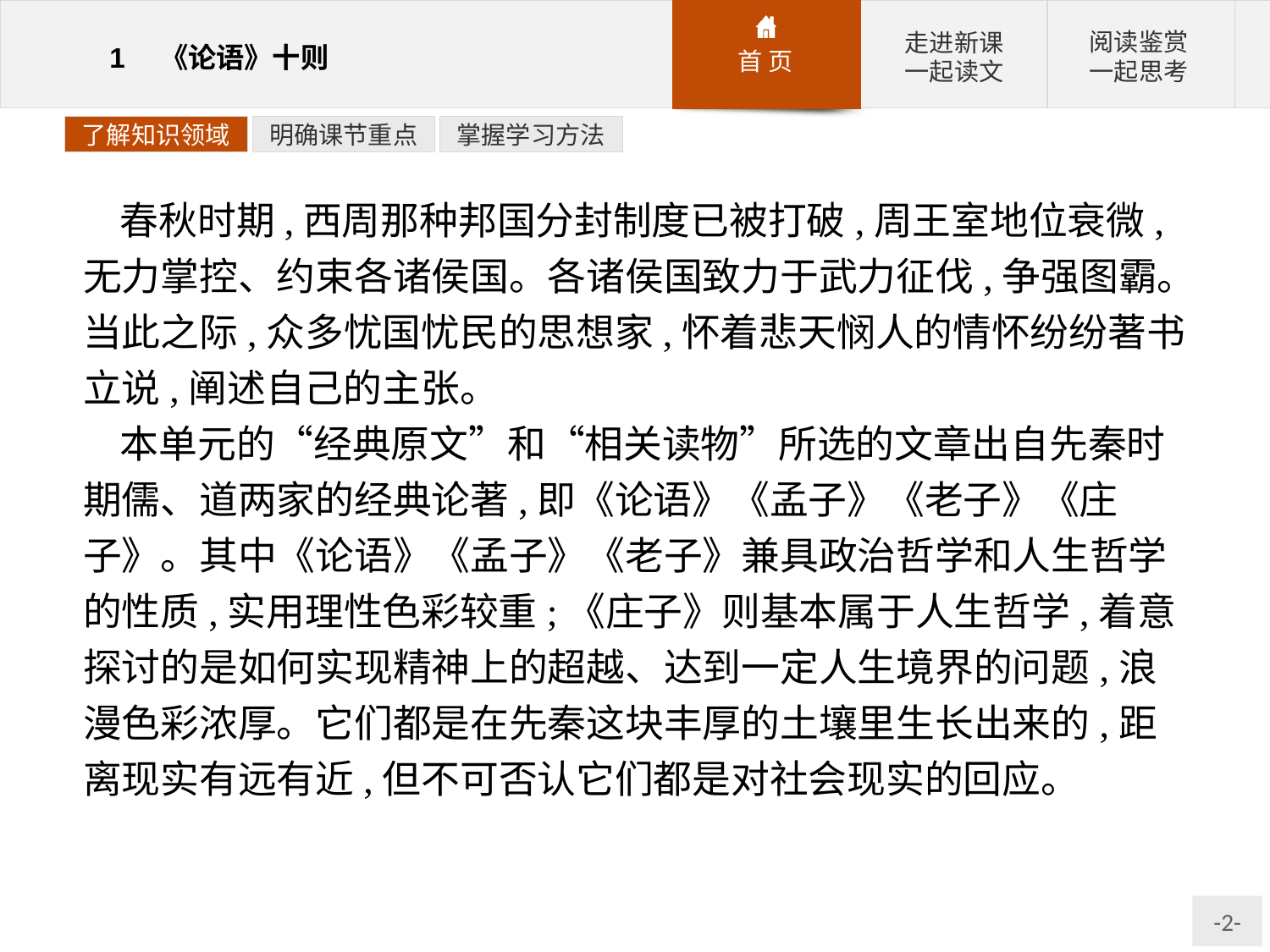

了解知识领域
明确课节重点
掌握学习方法
春秋时期,西周那种邦国分封制度已被打破,周王室地位衰微,无力掌控、约束各诸侯国。各诸侯国致力于武力征伐,争强图霸。当此之际,众多忧国忧民的思想家,怀着悲天悯人的情怀纷纷著书立说,阐述自己的主张。
本单元的“经典原文”和“相关读物”所选的文章出自先秦时期儒、道两家的经典论著,即《论语》《孟子》《老子》《庄子》。其中《论语》《孟子》《老子》兼具政治哲学和人生哲学的性质,实用理性色彩较重;《庄子》则基本属于人生哲学,着意探讨的是如何实现精神上的超越、达到一定人生境界的问题,浪漫色彩浓厚。它们都是在先秦这块丰厚的土壤里生长出来的,距离现实有远有近,但不可否认它们都是对社会现实的回应。